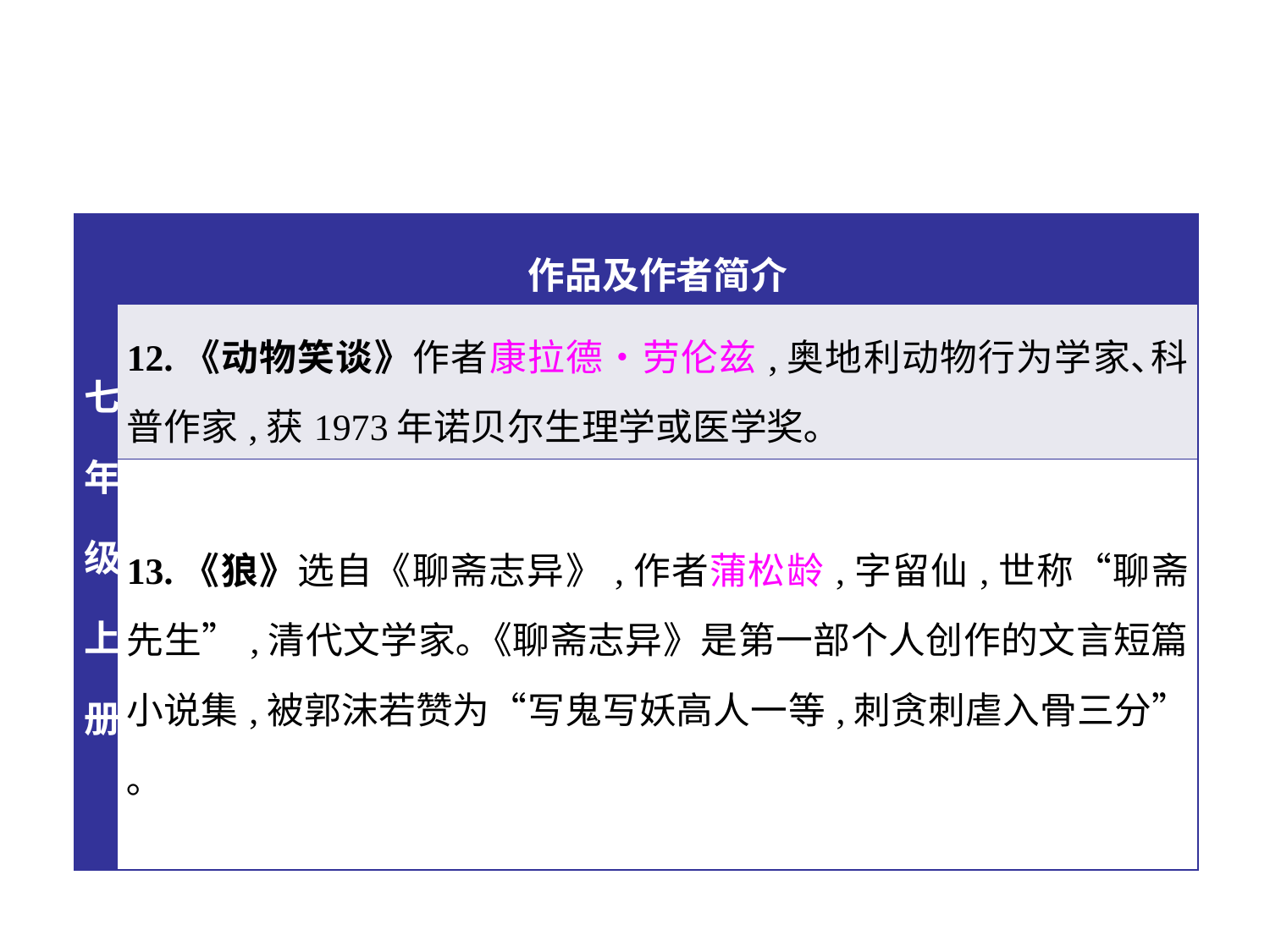

| 七年级上册 | 作品及作者简介 |
| --- | --- |
|  | 12.《动物笑谈》作者康拉德•劳伦兹,奥地利动物行为学家､科普作家,获1973年诺贝尔生理学或医学奖｡ |
|  | 13.《狼》选自《聊斋志异》,作者蒲松龄,字留仙,世称“聊斋先生”,清代文学家｡《聊斋志异》是第一部个人创作的文言短篇小说集,被郭沫若赞为“写鬼写妖高人一等,刺贪刺虐入骨三分”｡ |